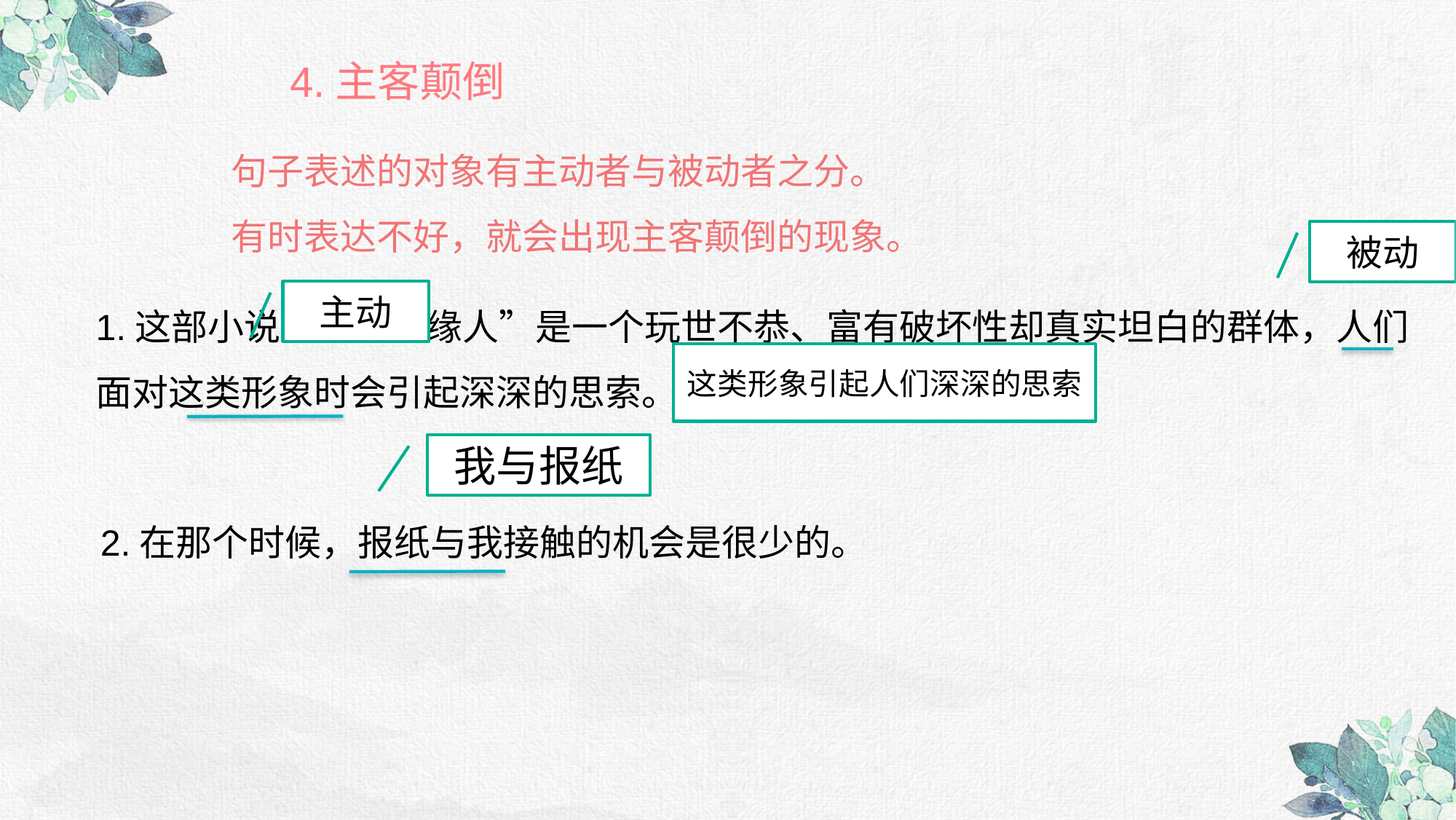

4.主客颠倒
句子表述的对象有主动者与被动者之分。
有时表达不好，就会出现主客颠倒的现象。
被动
1.这部小说中的“边缘人”是一个玩世不恭、富有破坏性却真实坦白的群体，人们面对这类形象时会引起深深的思索。
主动
这类形象引起人们深深的思索
我与报纸
2.在那个时候，报纸与我接触的机会是很少的。